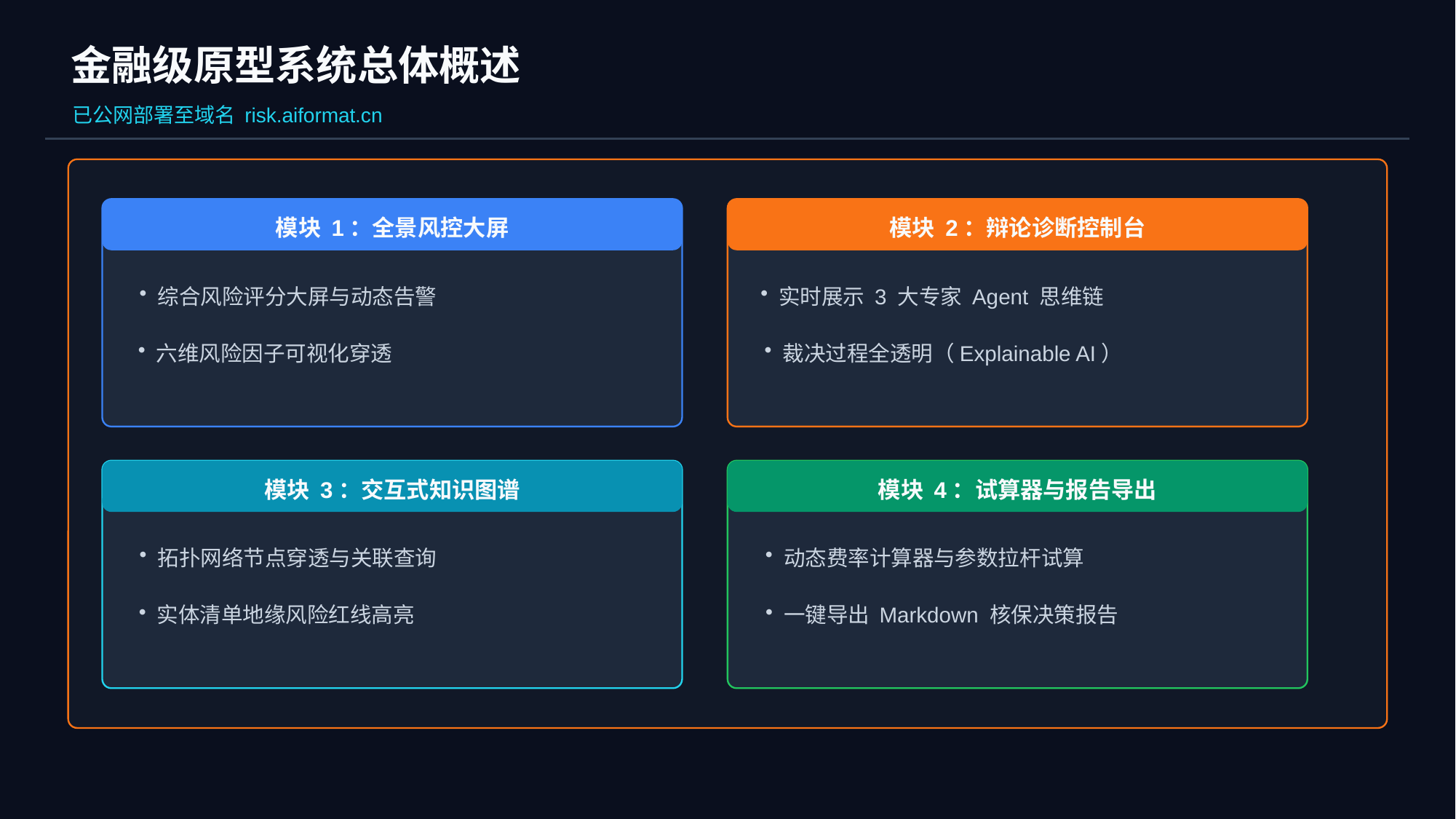

金融级原型系统总体概述
已公网部署至域名 risk.aiformat.cn

模块 1：全景风控大屏
模块 2：辩论诊断控制台
综合风险评分大屏与动态告警
实时展示 3 大专家 Agent 思维链
六维风险因子可视化穿透
裁决过程全透明（Explainable AI）

模块 3：交互式知识图谱
模块 4：试算器与报告导出
拓扑网络节点穿透与关联查询
动态费率计算器与参数拉杆试算
实体清单地缘风险红线高亮
一键导出 Markdown 核保决策报告